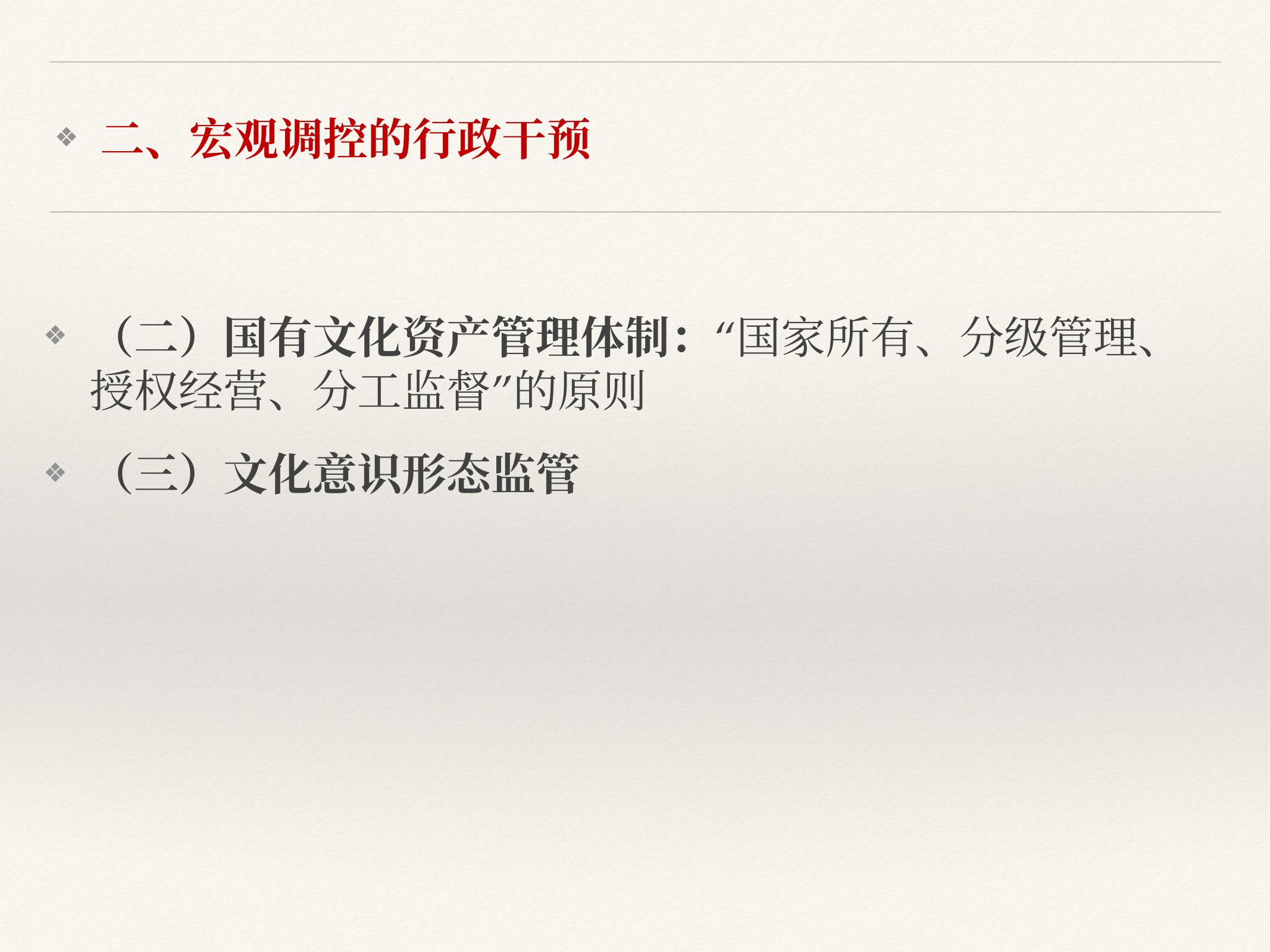

# 二、宏观调控的行政干预
（二）国有文化资产管理体制：“国家所有、分级管理、授权经营、分工监督”的原则
（三）文化意识形态监管